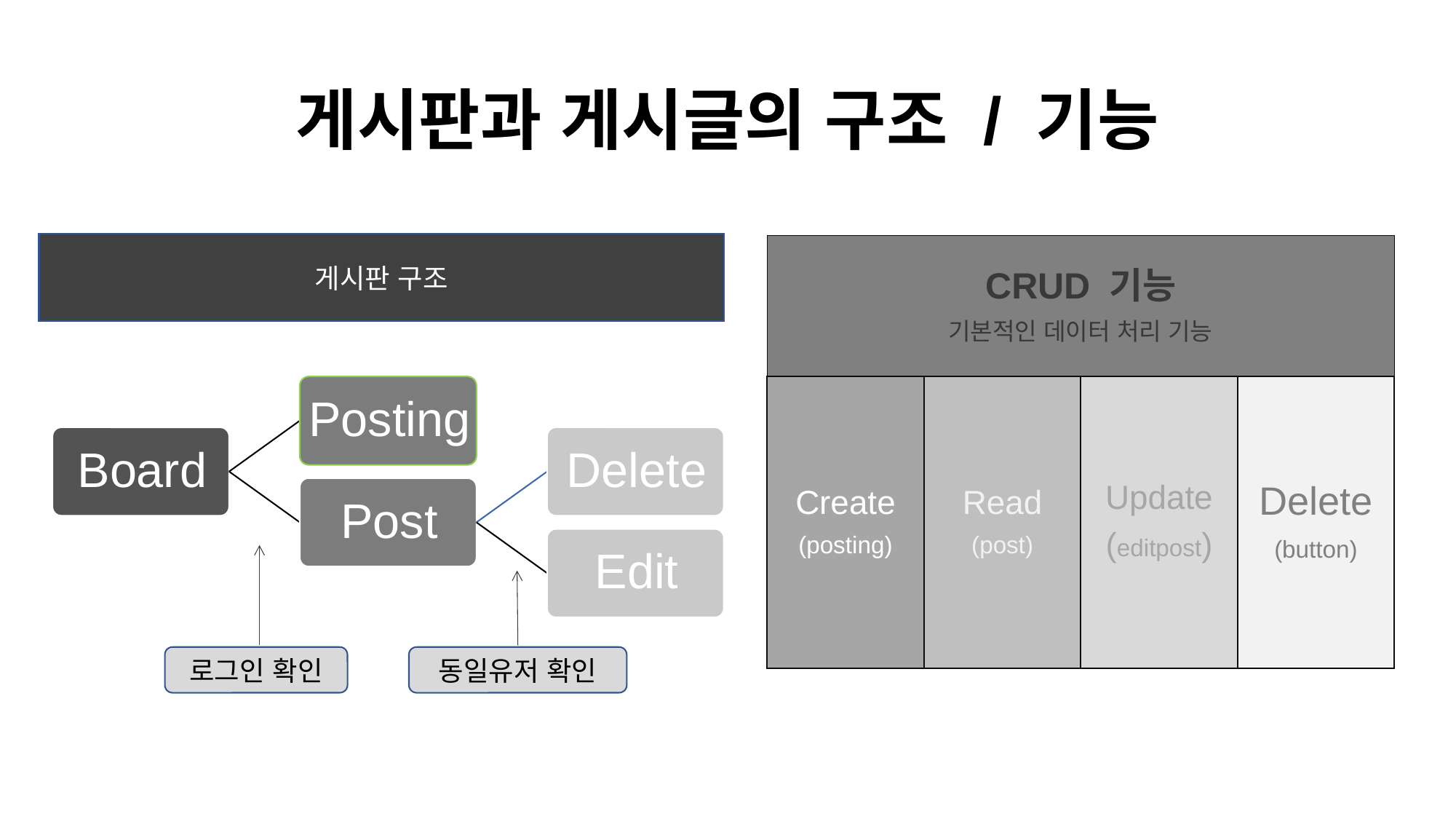

# 게시판과 게시글의 구조 / 기능
게시판 구조
CRUD 기능
기본적인 데이터 처리 기능
Create
(posting)
Read
(post)
Update
(editpost)
Delete
(button)
Board

Posting

Post

Delete

Edit
로그인 확인
동일유저 확인